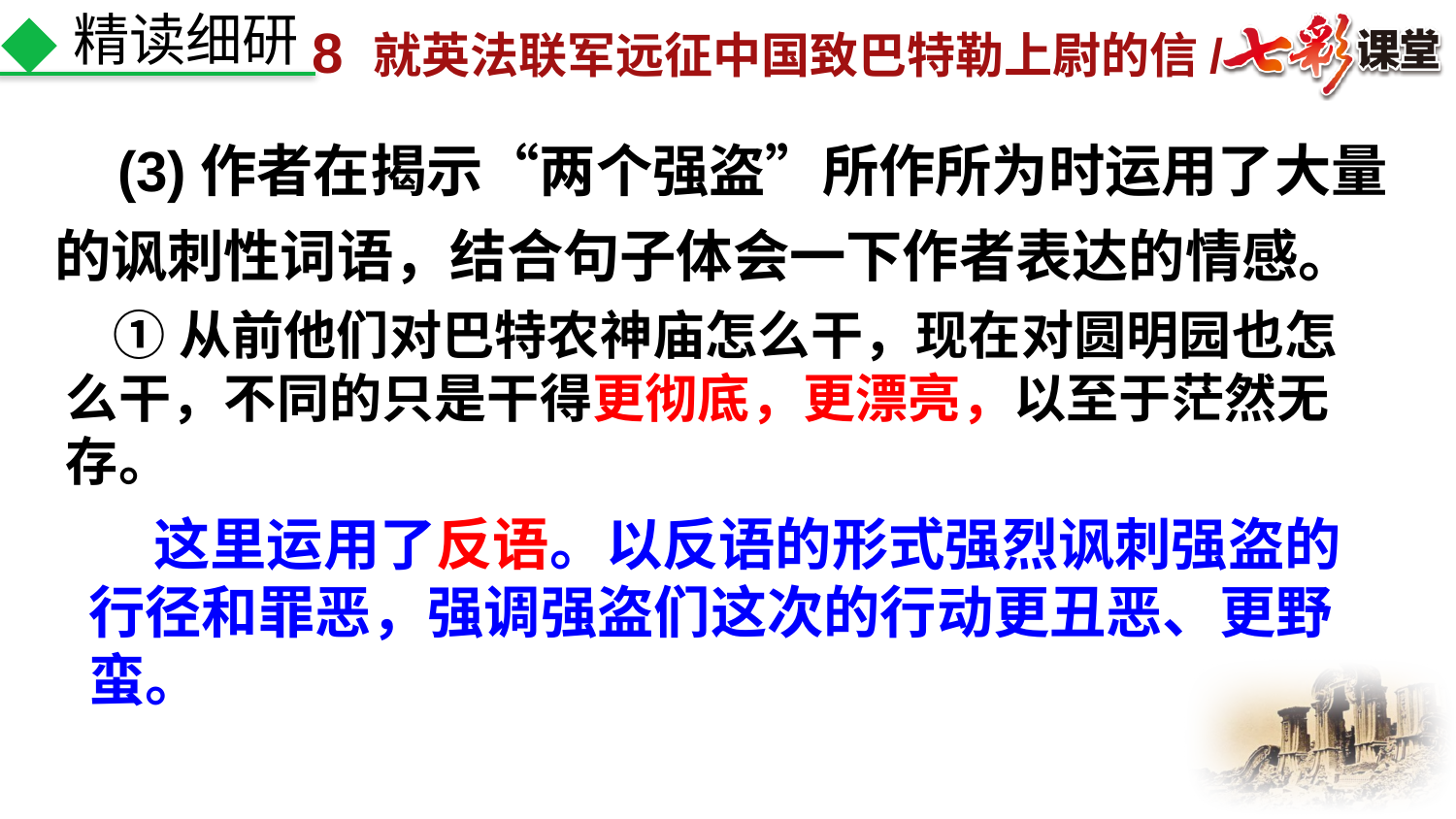

精读细研

    (3)作者在揭示“两个强盗”所作所为时运用了大量的讽刺性词语，结合句子体会一下作者表达的情感。
    ①从前他们对巴特农神庙怎么干，现在对圆明园也怎么干，不同的只是干得更彻底，更漂亮，以至于茫然无存。
    这里运用了反语。以反语的形式强烈讽刺强盗的行径和罪恶，强调强盗们这次的行动更丑恶、更野蛮。